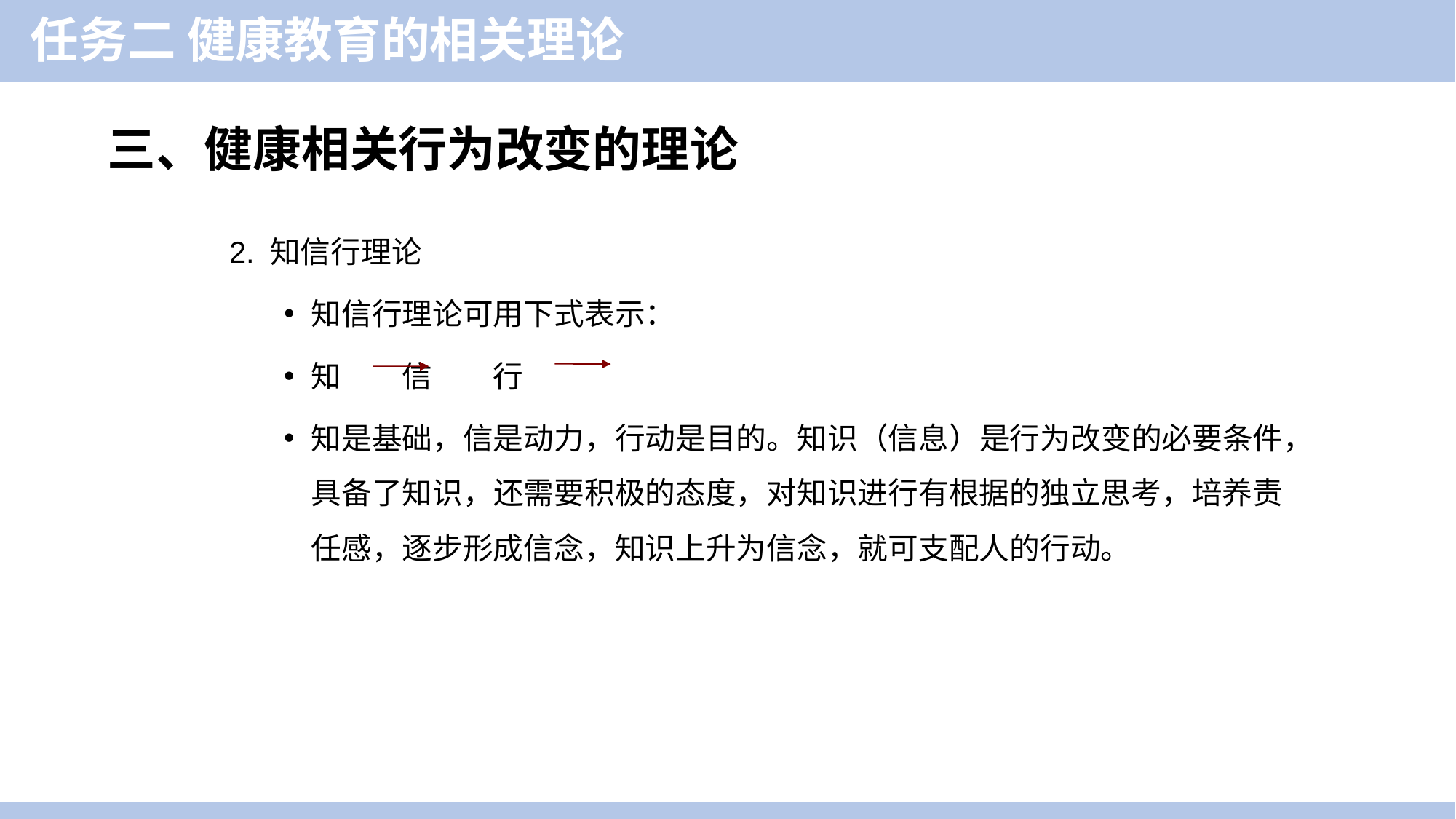

任务二 健康教育的相关理论
三、健康相关行为改变的理论
2. 知信行理论
知信行理论可用下式表示：
知         信         行
知是基础，信是动力，行动是目的。知识（信息）是行为改变的必要条件，具备了知识，还需要积极的态度，对知识进行有根据的独立思考，培养责任感，逐步形成信念，知识上升为信念，就可支配人的行动。